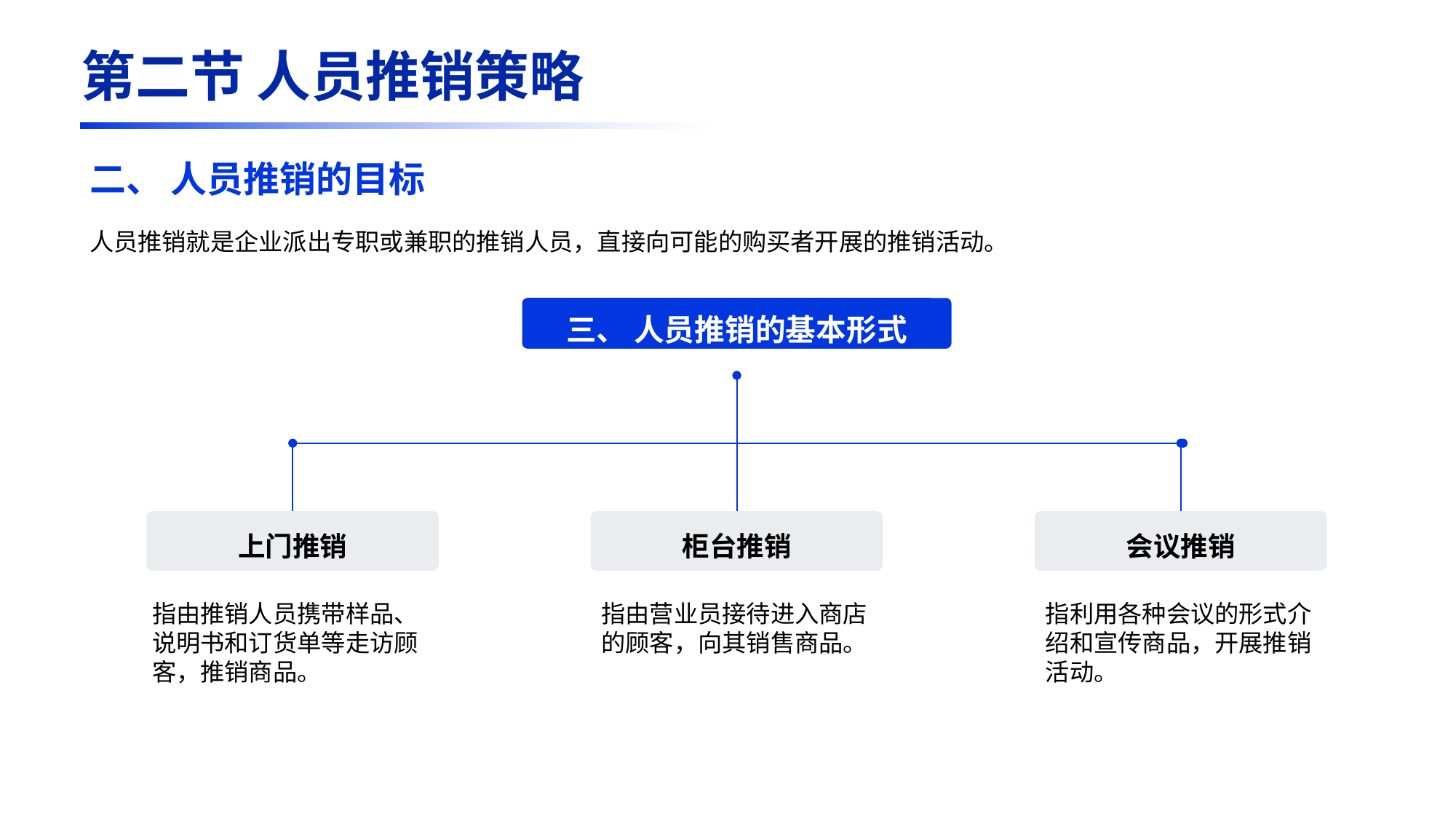

第二节 人员推销策略
二、 人员推销的目标
人员推销就是企业派出专职或兼职的推销人员，直接向可能的购买者开展的推销活动。
三、 人员推销的基本形式
上门推销
柜台推销
会议推销
指利用各种会议的形式介绍和宣传商品，开展推销活动。
指由营业员接待进入商店的顾客，向其销售商品。
指由推销人员携带样品、说明书和订货单等走访顾客，推销商品。